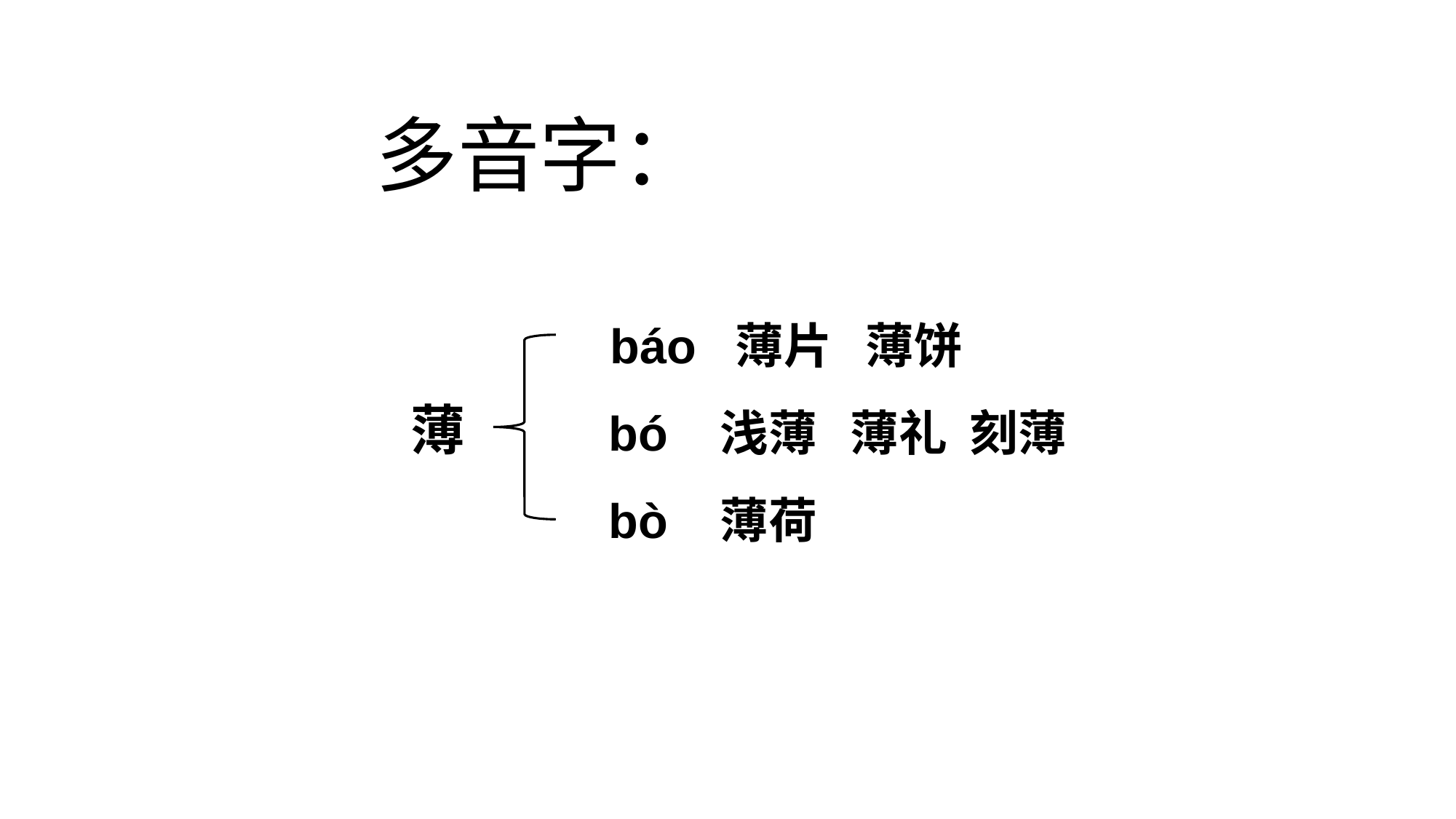

多音字：
   báo  薄片   薄饼
  bó   浅薄   薄礼  刻薄
  bò   薄荷

薄